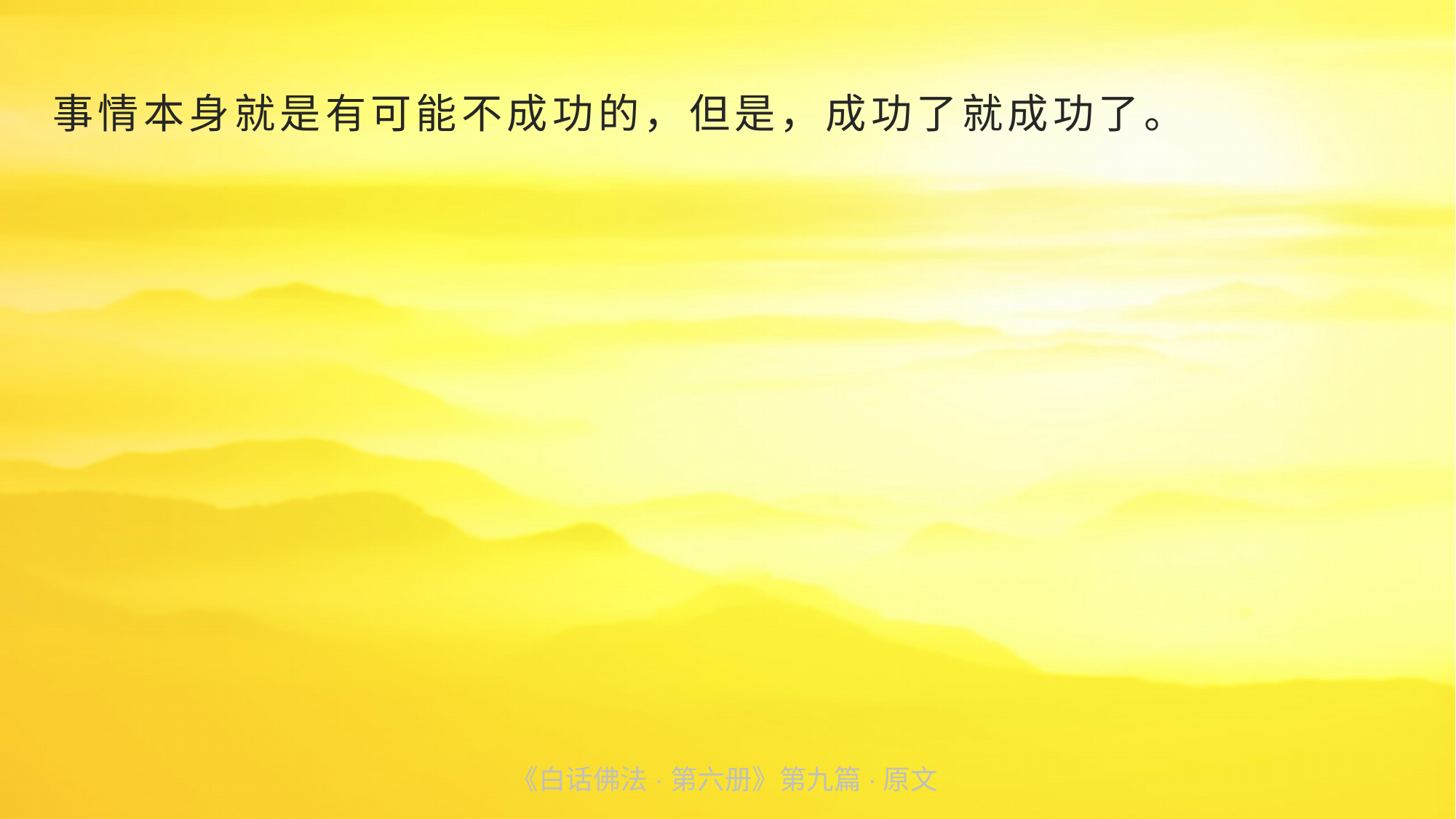

事情本身就是有可能不成功的，但是，成功了就成功了。

《白话佛法·第六册》第九篇·原文